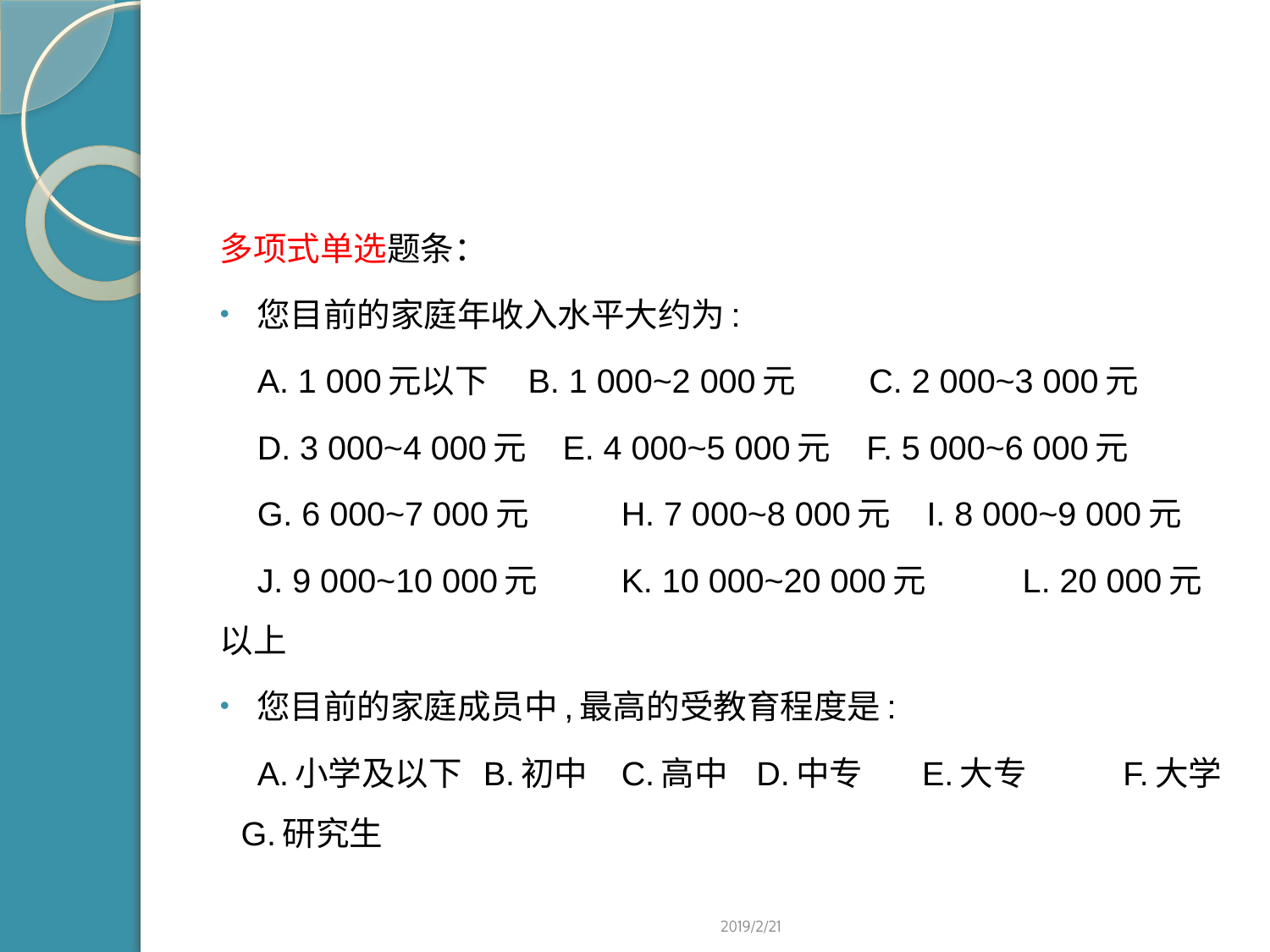

#
多项式单选题条：
您目前的家庭年收入水平大约为:
    A. 1 000元以下　B. 1 000~2 000元　　C. 2 000~3 000元
    D. 3 000~4 000元    E. 4 000~5 000元    F. 5 000~6 000元
    G. 6 000~7 000元	H. 7 000~8 000元    I. 8 000~9 000元
    J. 9 000~10 000元	K. 10 000~20 000元	L. 20 000元以上
您目前的家庭成员中,最高的受教育程度是:
    A.小学及以下  B.初中	C.高中   D.中专	E.大专	F.大学   G.研究生
2019/2/21